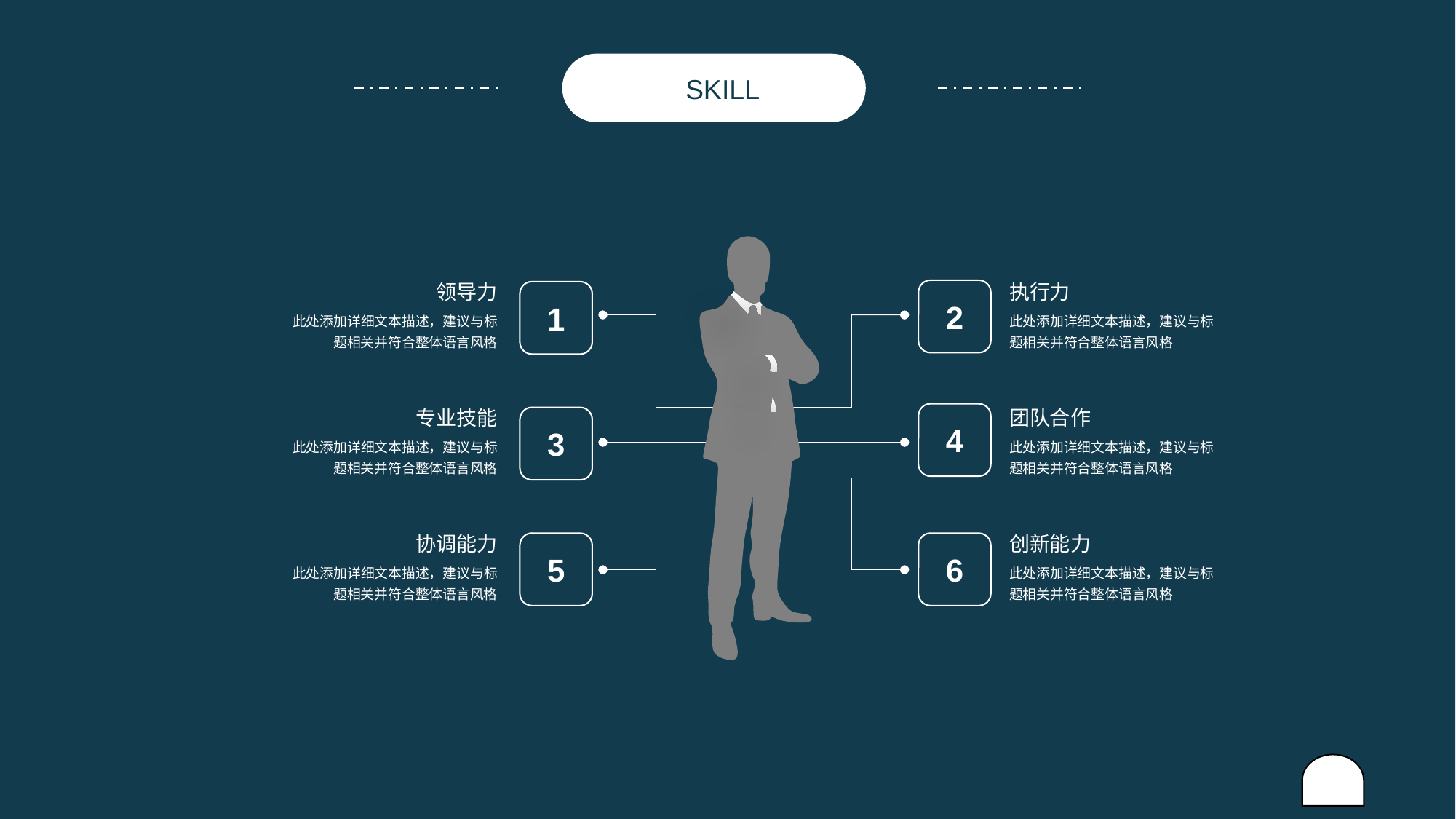

SKILL

领导力
执行力
2
1
此处添加详细文本描述，建议与标题相关并符合整体语言风格
此处添加详细文本描述，建议与标题相关并符合整体语言风格

专业技能
4
团队合作
3
此处添加详细文本描述，建议与标题相关并符合整体语言风格
此处添加详细文本描述，建议与标题相关并符合整体语言风格

协调能力
创新能力
5
6
此处添加详细文本描述，建议与标题相关并符合整体语言风格
此处添加详细文本描述，建议与标题相关并符合整体语言风格
11
yanshifu